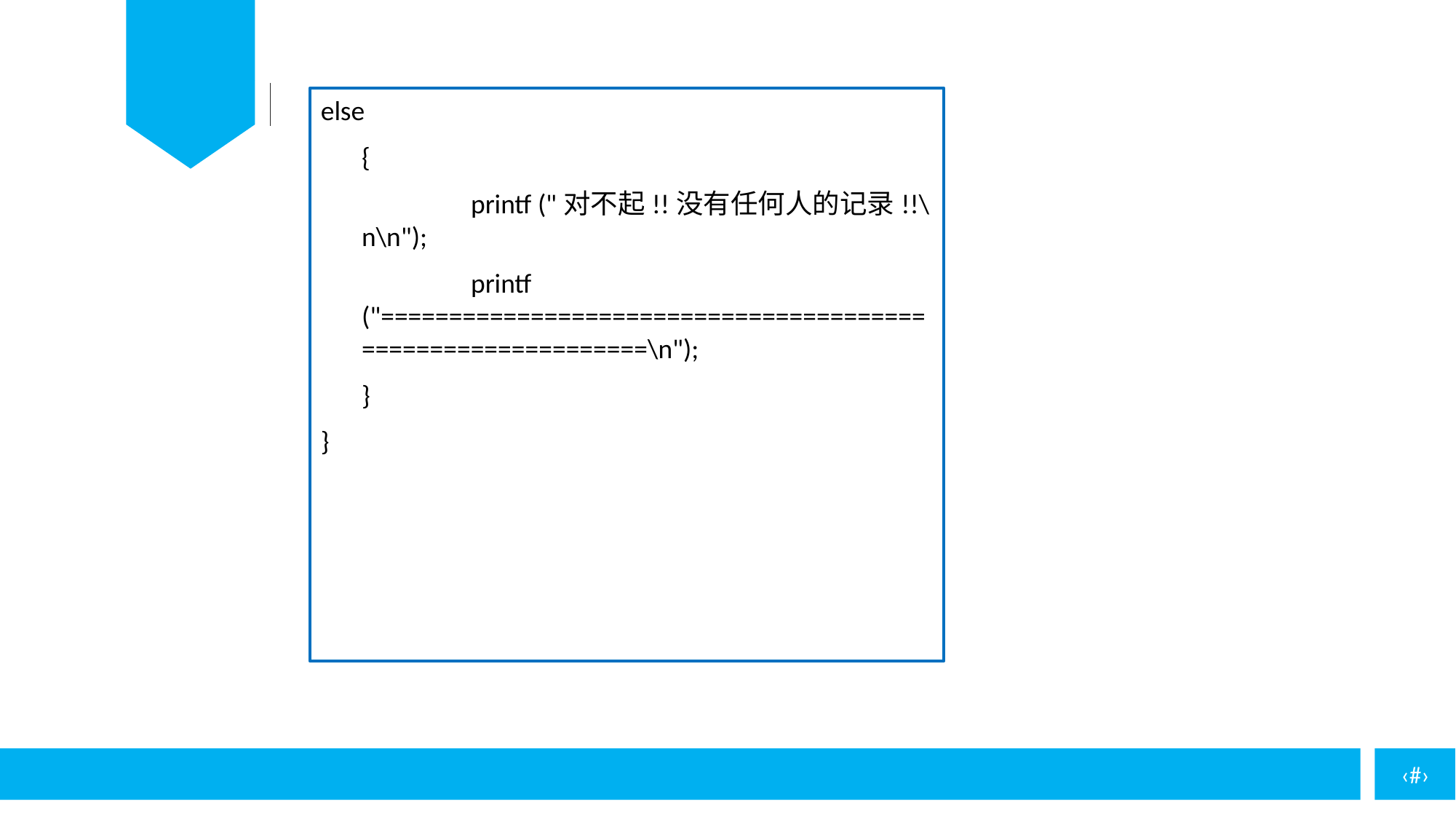

else
	{
		printf ("对不起!!没有任何人的记录!!\n\n");
		printf ("=============================================================\n");
	}
}